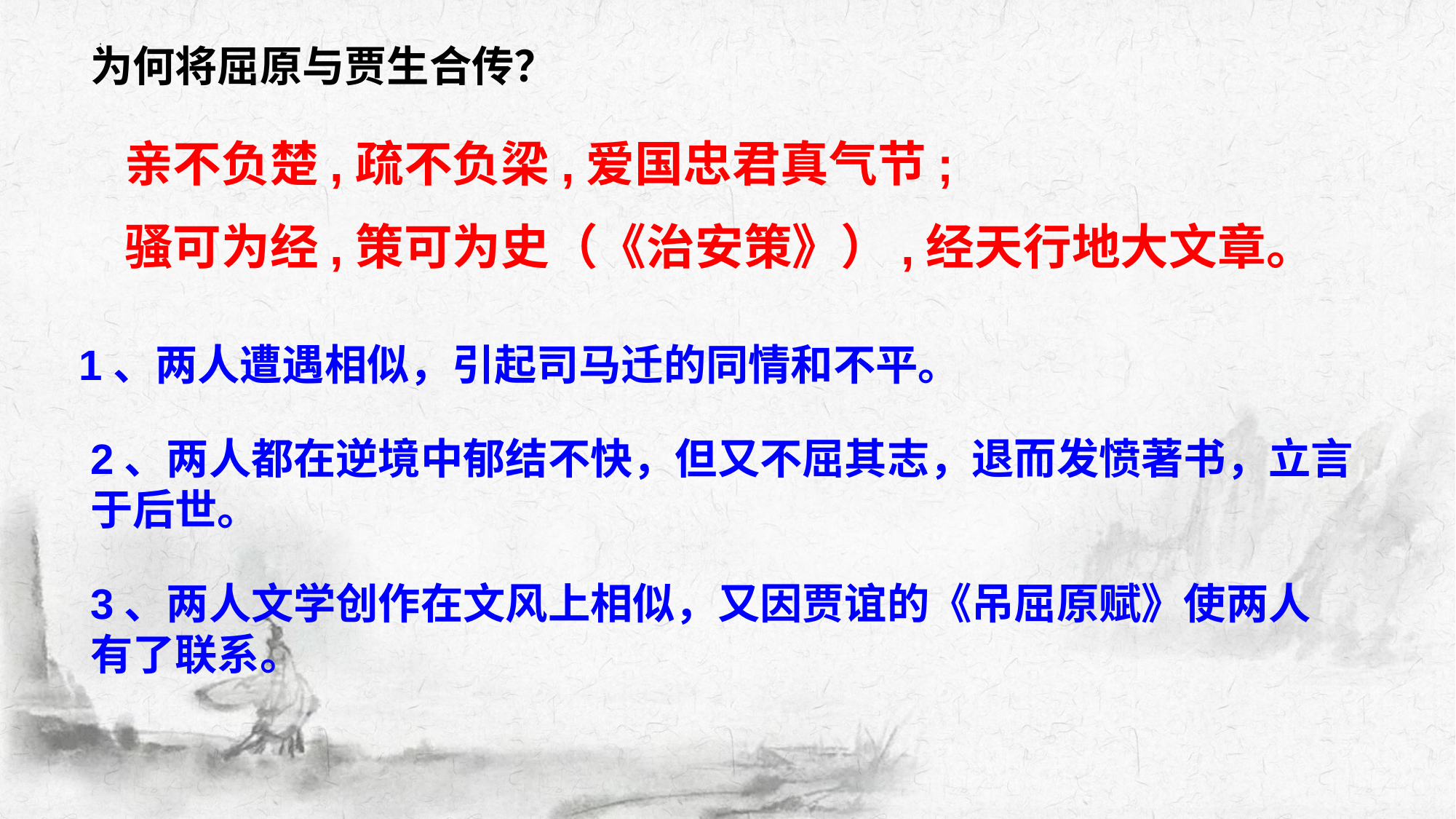

为何将屈原与贾生合传？
亲不负楚,疏不负梁,爱国忠君真气节;
骚可为经,策可为史（《治安策》）,经天行地大文章。
1、两人遭遇相似，引起司马迁的同情和不平。

2、两人都在逆境中郁结不快，但又不屈其志，退而发愤著书，立言于后世。
3、两人文学创作在文风上相似，又因贾谊的《吊屈原赋》使两人有了联系。